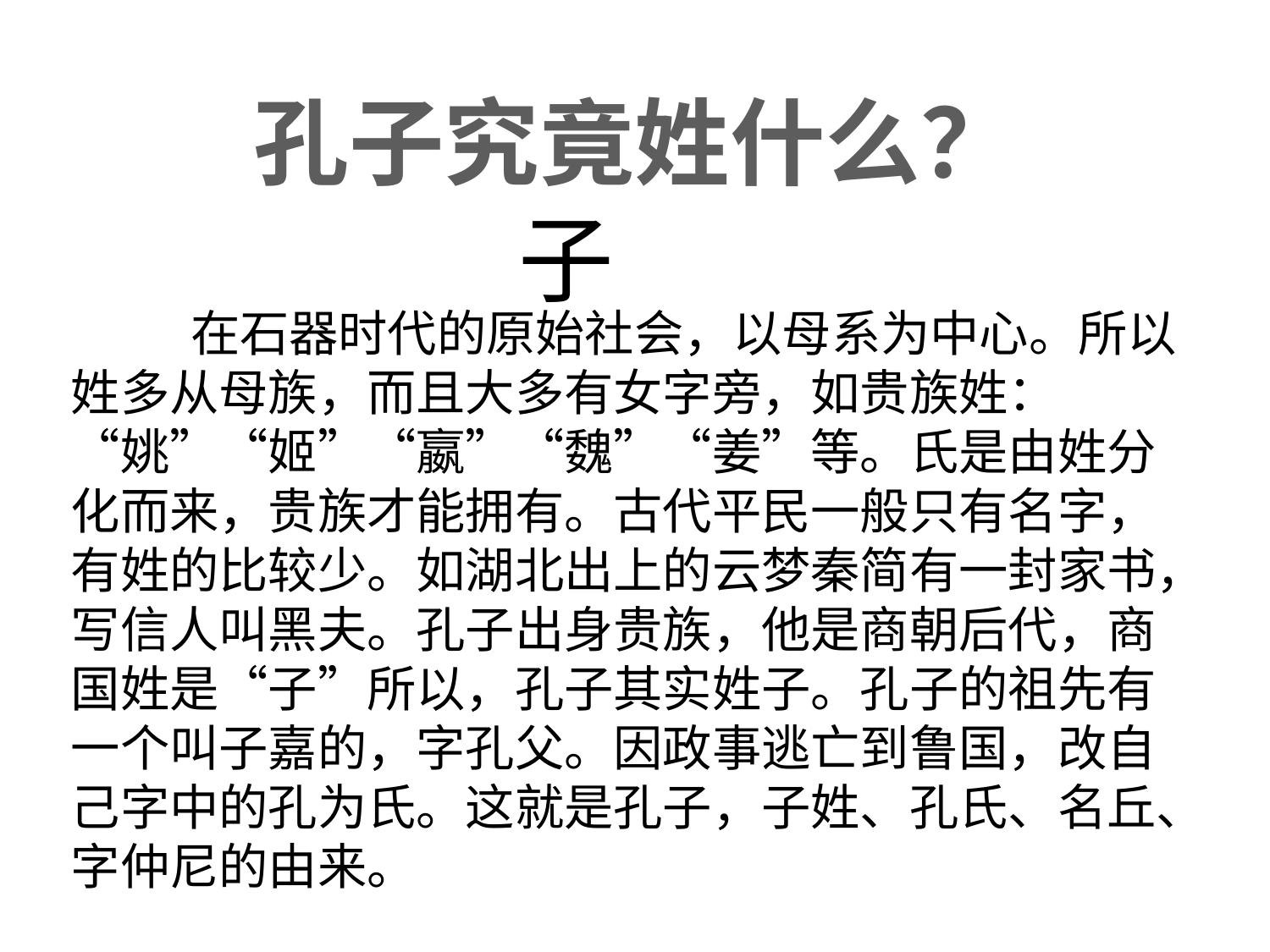

孔子究竟姓什么？
子
    在石器时代的原始社会，以母系为中心。所以姓多从母族，而且大多有女字旁，如贵族姓：“姚”“姬”“嬴”“魏”“姜”等。氏是由姓分化而来，贵族才能拥有。古代平民一般只有名字，有姓的比较少。如湖北出上的云梦秦简有一封家书，写信人叫黑夫。孔子出身贵族，他是商朝后代，商国姓是“子”所以，孔子其实姓子。孔子的祖先有一个叫子嘉的，字孔父。因政事逃亡到鲁国，改自己字中的孔为氏。这就是孔子，子姓、孔氏、名丘、字仲尼的由来。